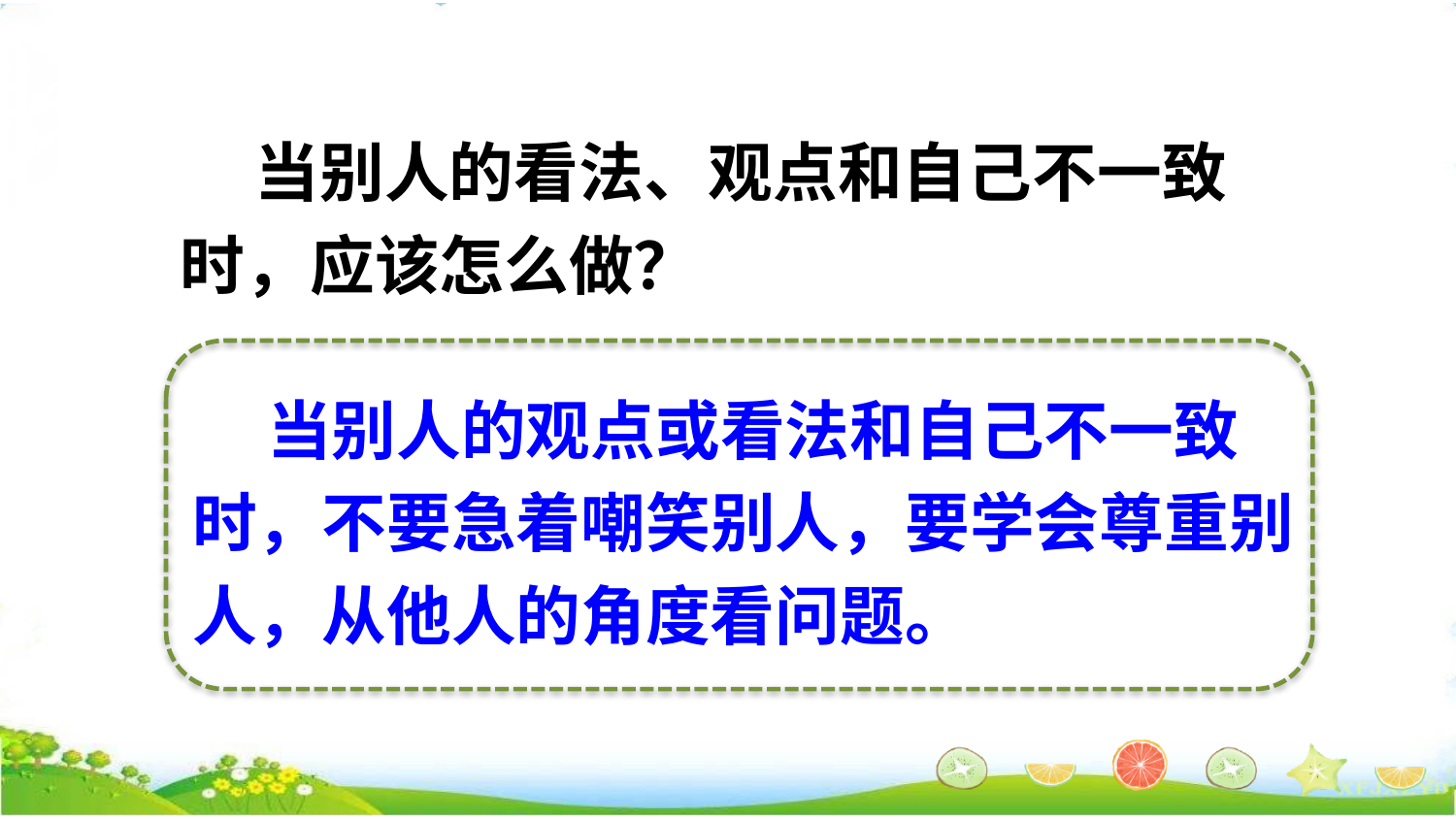

当别人的看法、观点和自己不一致时，应该怎么做？

    当别人的观点或看法和自己不一致时，不要急着嘲笑别人，要学会尊重别人，从他人的角度看问题。